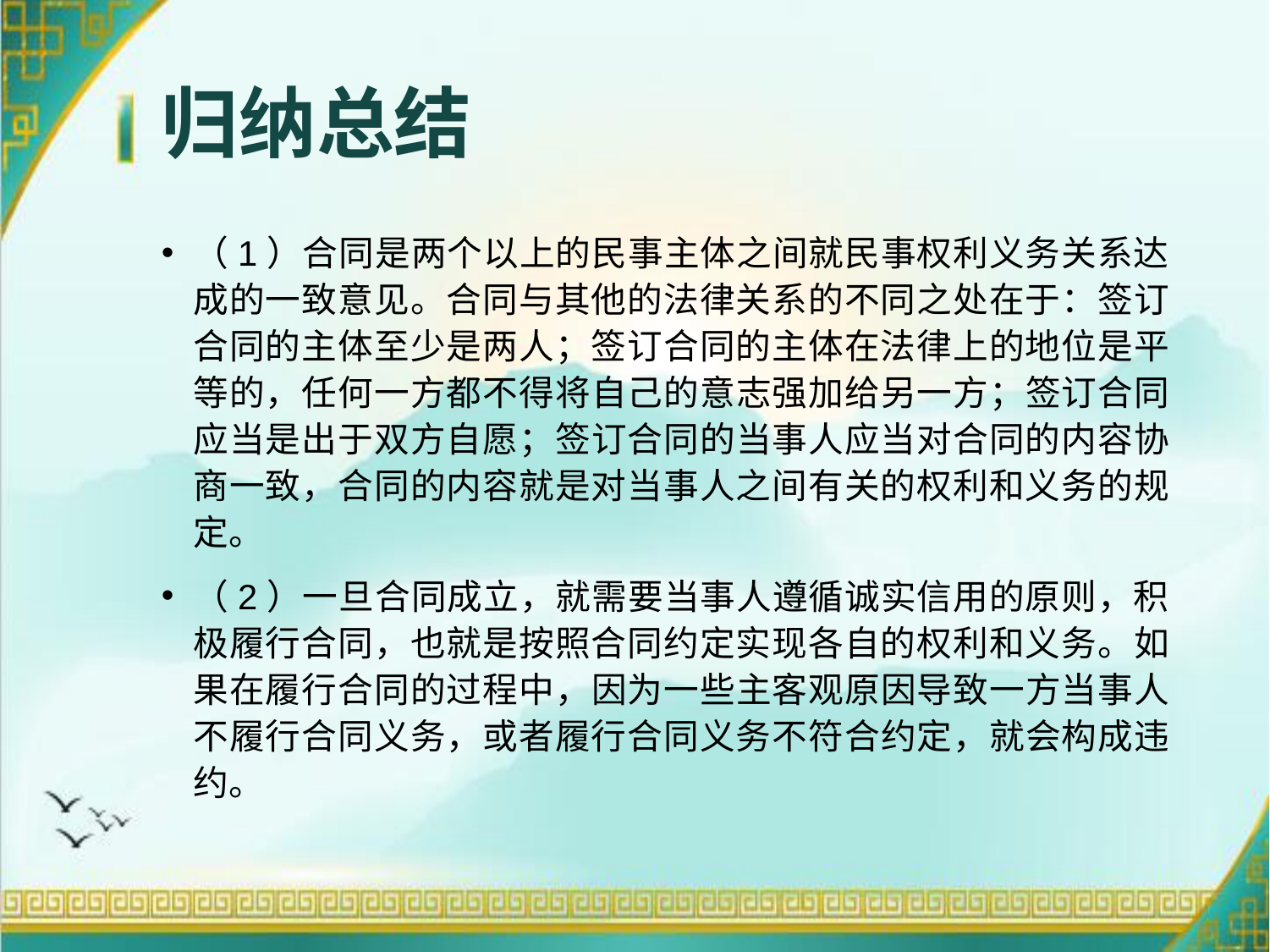

# 归纳总结
（1）合同是两个以上的民事主体之间就民事权利义务关系达成的一致意见。合同与其他的法律关系的不同之处在于：签订合同的主体至少是两人；签订合同的主体在法律上的地位是平等的，任何一方都不得将自己的意志强加给另一方；签订合同应当是出于双方自愿；签订合同的当事人应当对合同的内容协商一致，合同的内容就是对当事人之间有关的权利和义务的规定。
（2）一旦合同成立，就需要当事人遵循诚实信用的原则，积极履行合同，也就是按照合同约定实现各自的权利和义务。如果在履行合同的过程中，因为一些主客观原因导致一方当事人不履行合同义务，或者履行合同义务不符合约定，就会构成违约。